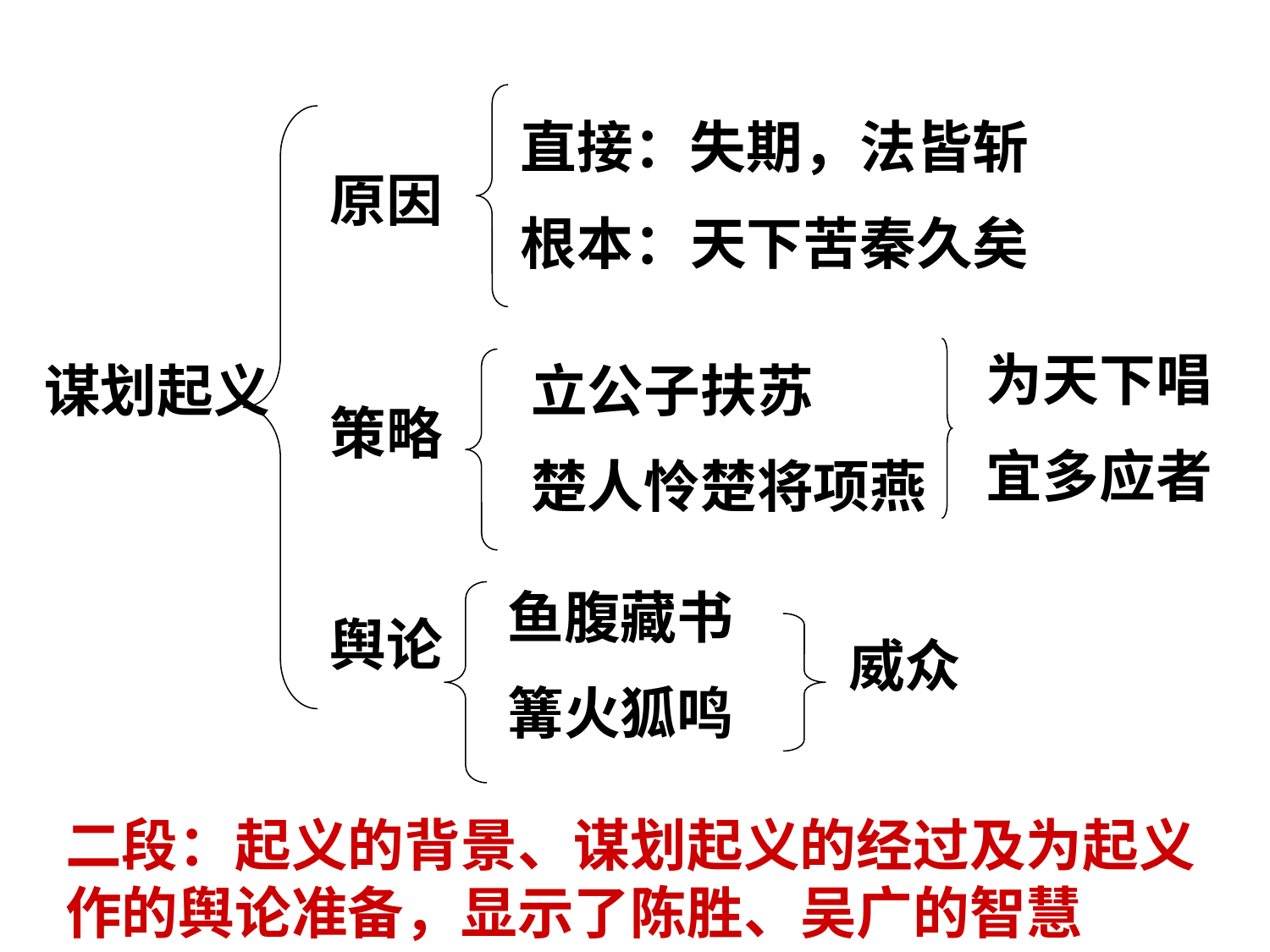

直接：失期，法皆斩
根本：天下苦秦久矣
原因

为天下唱
宜多应者
谋划起义

立公子扶苏
楚人怜楚将项燕
策略
鱼腹藏书
篝火狐鸣

舆论

威众
二段：起义的背景、谋划起义的经过及为起义作的舆论准备，显示了陈胜、吴广的智慧